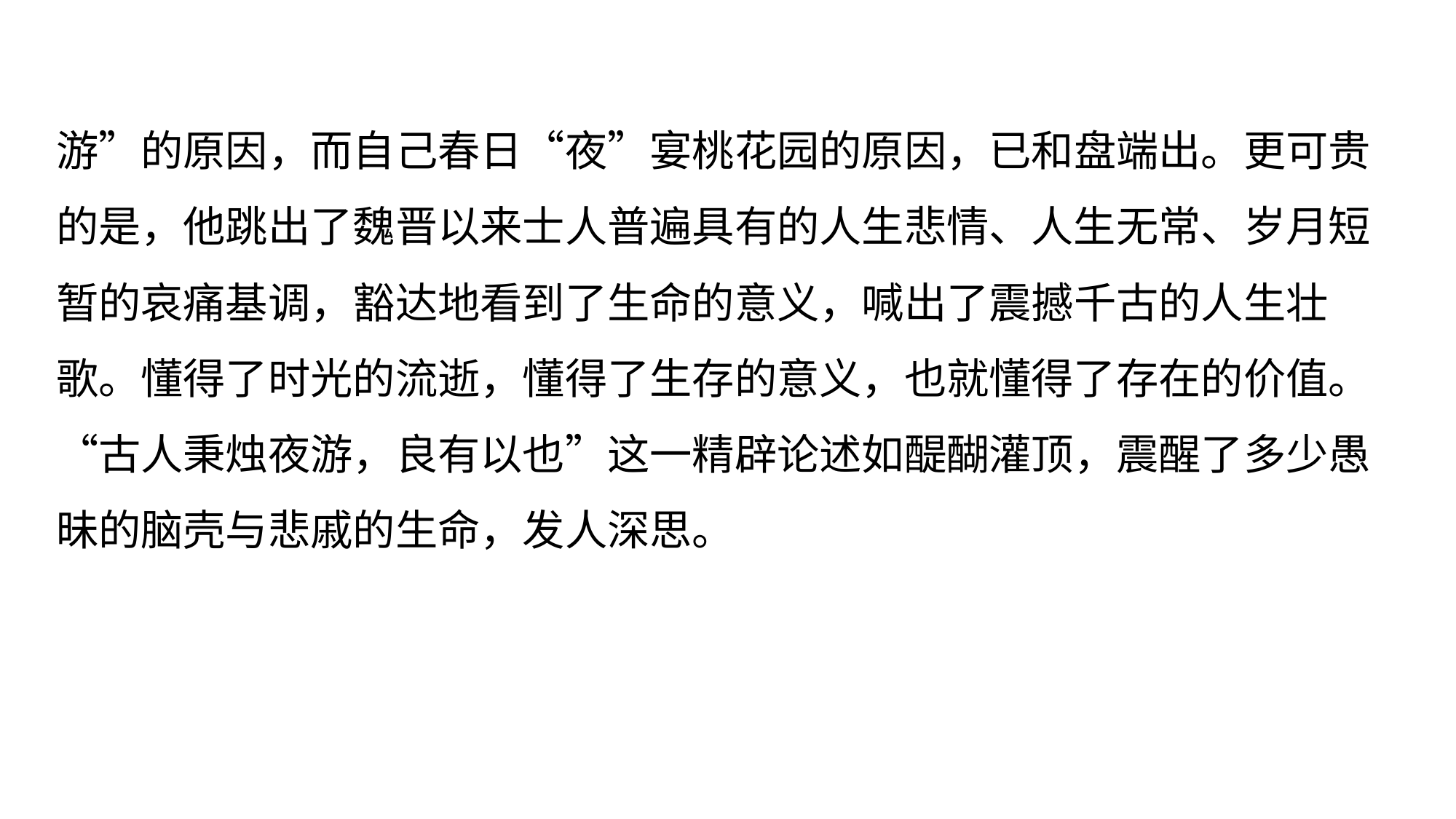

游”的原因，而自己春日“夜”宴桃花园的原因，已和盘端出。更可贵的是，他跳出了魏晋以来士人普遍具有的人生悲情、人生无常、岁月短暂的哀痛基调，豁达地看到了生命的意义，喊出了震撼千古的人生壮歌。懂得了时光的流逝，懂得了生存的意义，也就懂得了存在的价值。“古人秉烛夜游，良有以也”这一精辟论述如醍醐灌顶，震醒了多少愚昧的脑壳与悲戚的生命，发人深思。